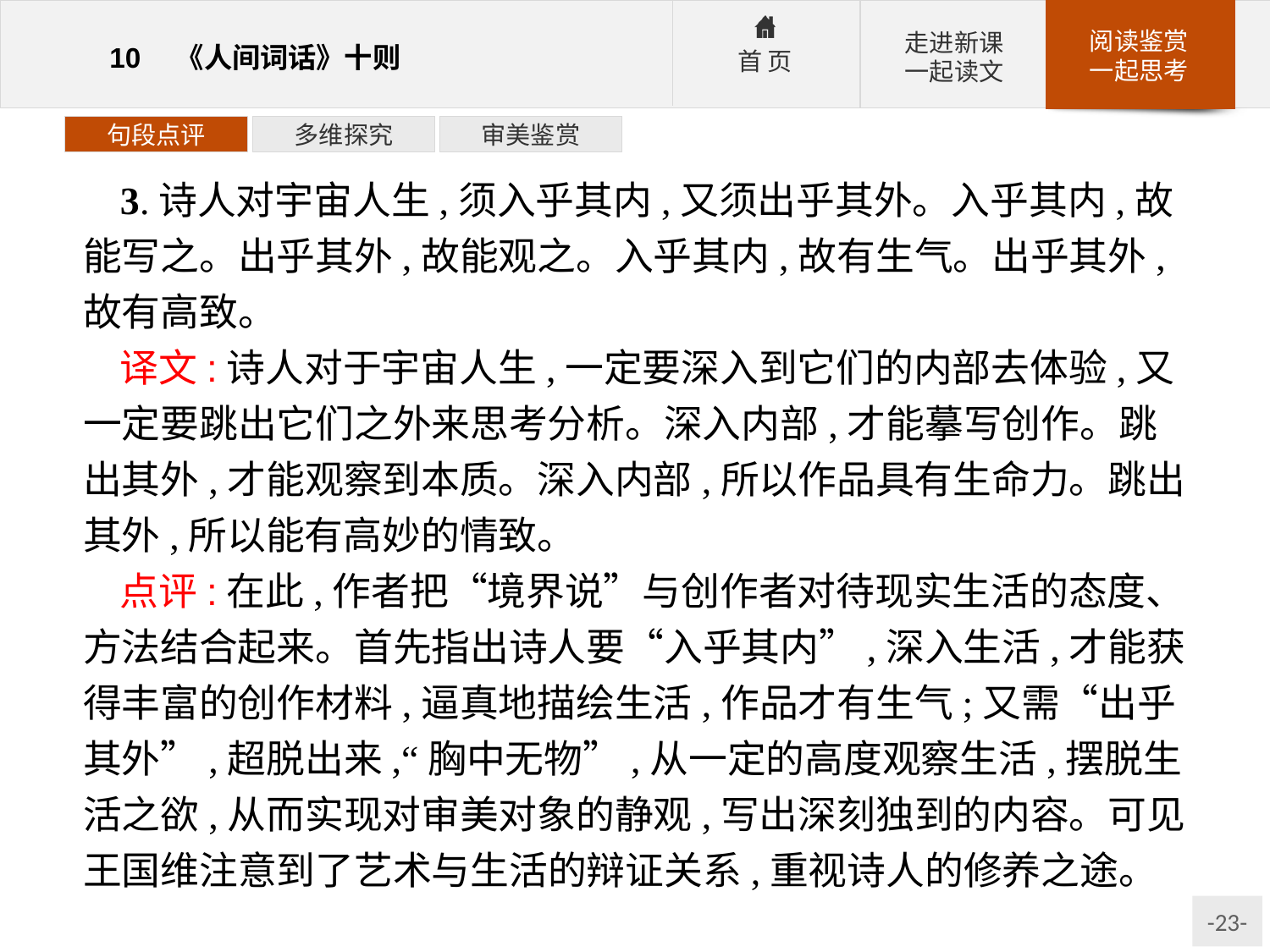

句段点评
多维探究
审美鉴赏
3.诗人对宇宙人生,须入乎其内,又须出乎其外。入乎其内,故能写之。出乎其外,故能观之。入乎其内,故有生气。出乎其外,故有高致。
译文:诗人对于宇宙人生,一定要深入到它们的内部去体验,又一定要跳出它们之外来思考分析。深入内部,才能摹写创作。跳出其外,才能观察到本质。深入内部,所以作品具有生命力。跳出其外,所以能有高妙的情致。
点评:在此,作者把“境界说”与创作者对待现实生活的态度、方法结合起来。首先指出诗人要“入乎其内”,深入生活,才能获得丰富的创作材料,逼真地描绘生活,作品才有生气;又需“出乎其外”,超脱出来,“胸中无物”,从一定的高度观察生活,摆脱生活之欲,从而实现对审美对象的静观,写出深刻独到的内容。可见王国维注意到了艺术与生活的辩证关系,重视诗人的修养之途。